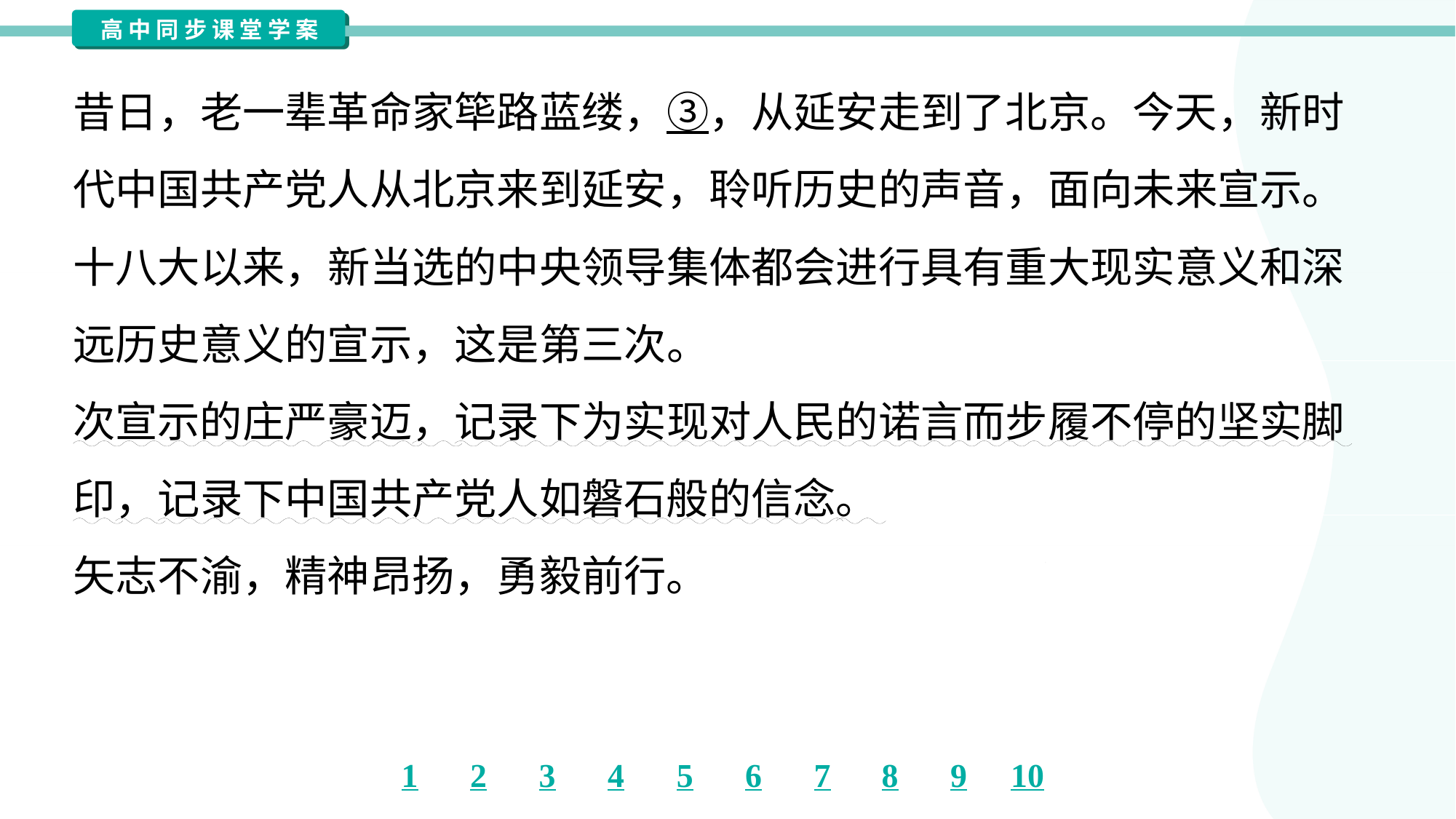

昔日，老一辈革命家筚路蓝缕，③，从延安走到了北京。今天，新时
代中国共产党人从北京来到延安，聆听历史的声音，面向未来宣示。
十八大以来，新当选的中央领导集体都会进行具有重大现实意义和深
远历史意义的宣示，这是第三次。<uw>时光是忠实的记录者，记录下每一
次宣示的庄严豪迈，记录下为实现对人民的诺言而步履不停的坚实脚
印，记录下中国共产党人如磐石般的信念。</uw>初心在胸中，使命在肩上，
矢志不渝，精神昂扬，勇毅前行。